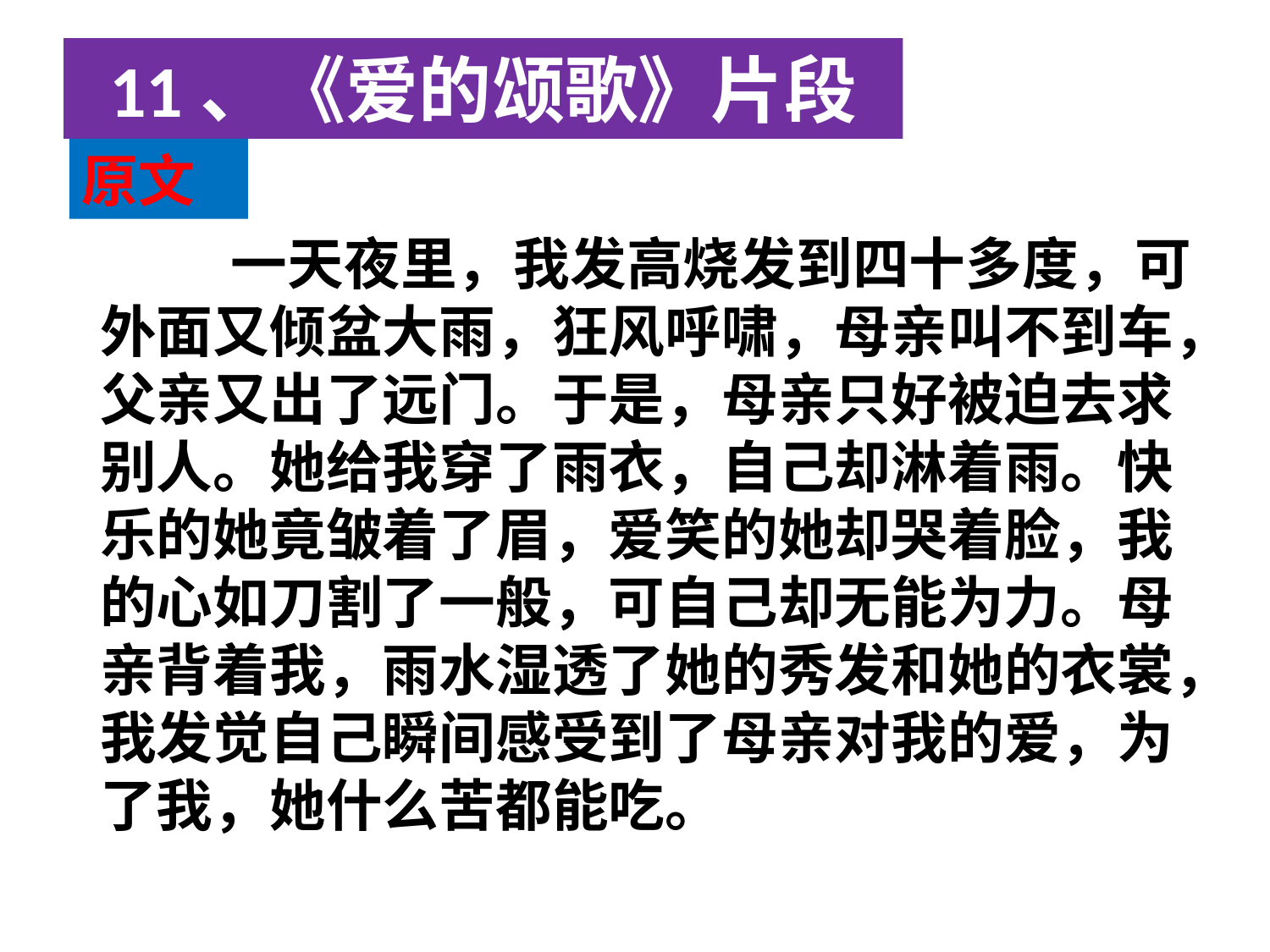

# 11、《爱的颂歌》片段
原文
             一天夜里，我发高烧发到四十多度，可外面又倾盆大雨，狂风呼啸，母亲叫不到车，父亲又出了远门。于是，母亲只好被迫去求别人。她给我穿了雨衣，自己却淋着雨。快乐的她竟皱着了眉，爱笑的她却哭着脸，我的心如刀割了一般，可自己却无能为力。母亲背着我，雨水湿透了她的秀发和她的衣裳，我发觉自己瞬间感受到了母亲对我的爱，为了我，她什么苦都能吃。